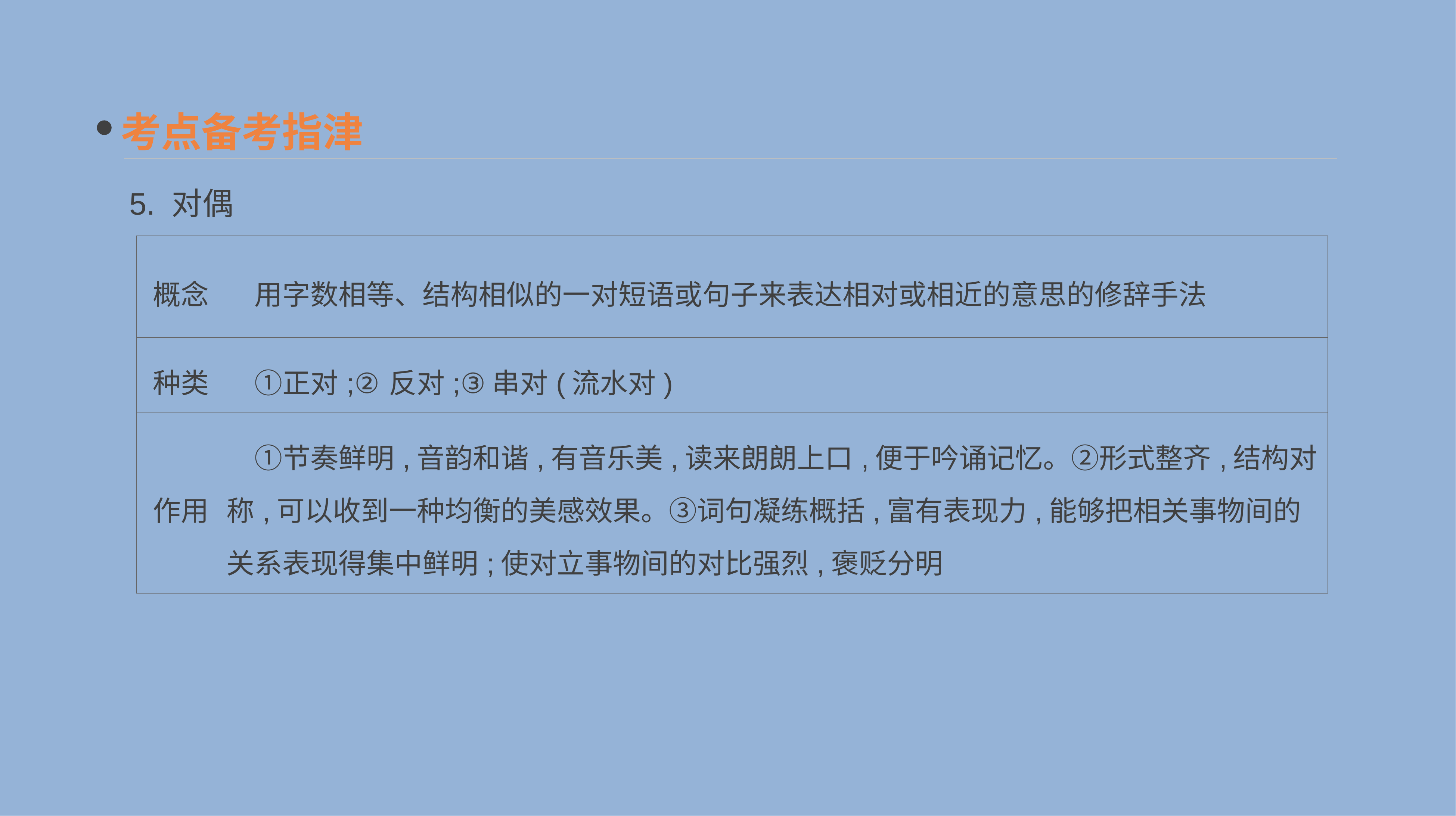

考点备考指津

5. 对偶
| 概念 | 用字数相等、结构相似的一对短语或句子来表达相对或相近的意思的修辞手法 |
| --- | --- |
| 种类 | ①正对;②反对;③串对(流水对) |
| 作用 | ①节奏鲜明,音韵和谐,有音乐美,读来朗朗上口,便于吟诵记忆。②形式整齐,结构对称,可以收到一种均衡的美感效果。③词句凝练概括,富有表现力,能够把相关事物间的关系表现得集中鲜明;使对立事物间的对比强烈,褒贬分明 |